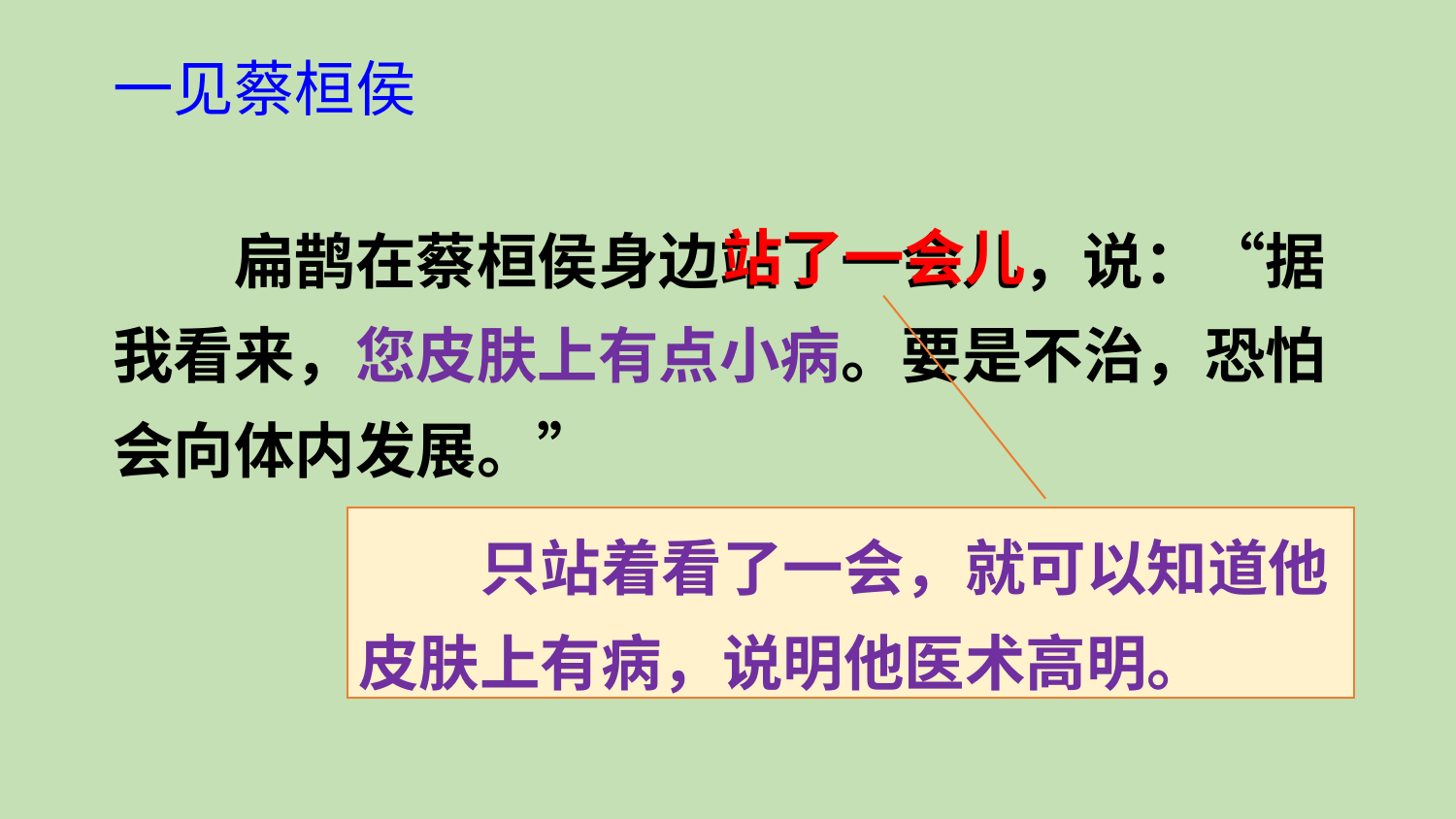

一见蔡桓侯
扁鹊在蔡桓侯身边站了一会儿，说：“据我看来，您皮肤上有点小病。要是不治，恐怕会向体内发展。”
站了一会儿
只站着看了一会，就可以知道他皮肤上有病，说明他医术高明。